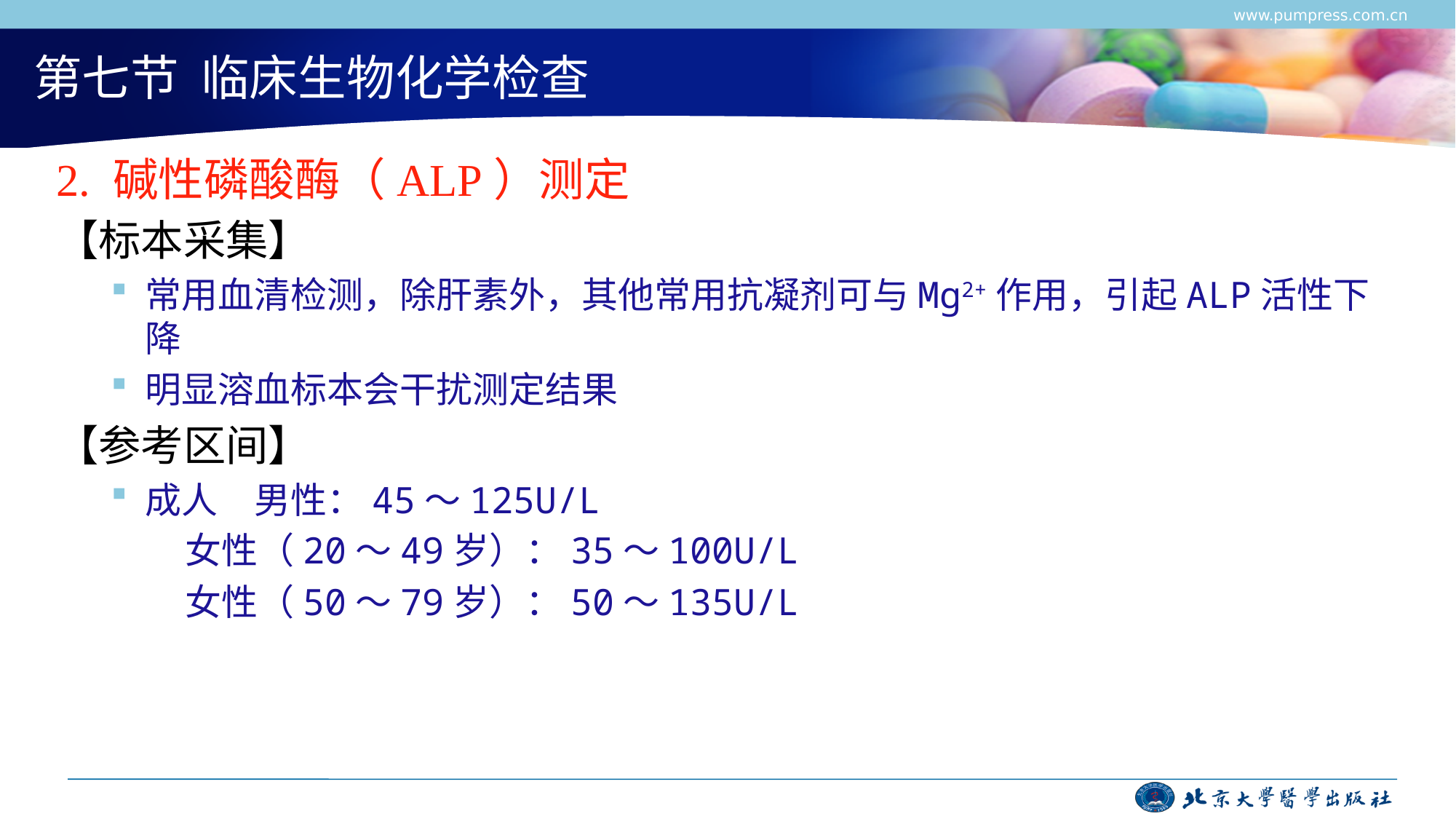

www.pumpress.com.cn
# 第七节  临床生物化学检查
2. 碱性磷酸酶（ALP）测定
【标本采集】
常用血清检测，除肝素外，其他常用抗凝剂可与Mg2+作用，引起ALP活性下降
明显溶血标本会干扰测定结果
【参考区间】
成人　男性：45～125U/L
        女性（20～49岁）：35～100U/L
        女性（50～79岁）：50～135U/L